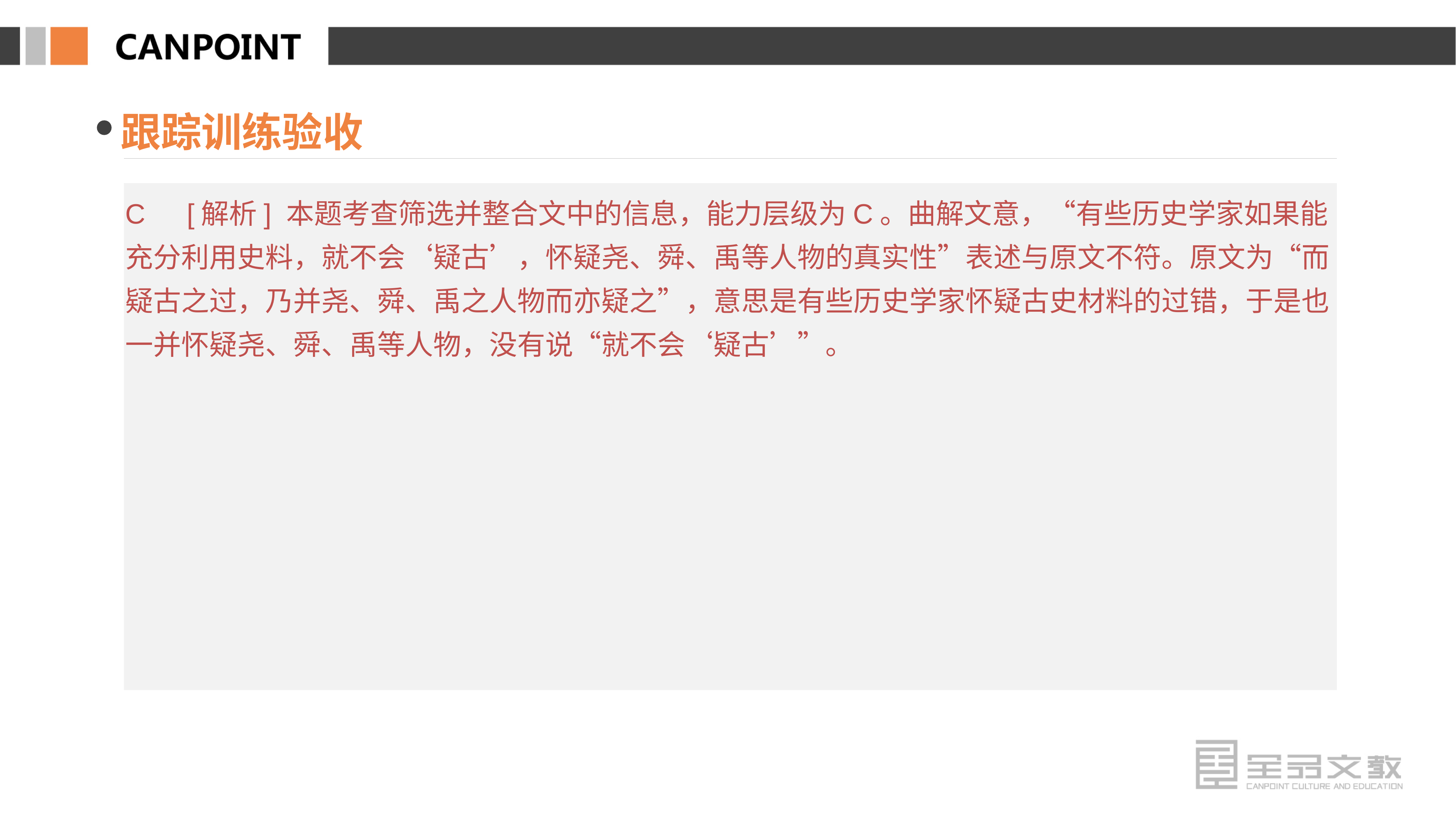

跟踪训练验收

C　[解析] 本题考查筛选并整合文中的信息，能力层级为C。曲解文意，“有些历史学家如果能充分利用史料，就不会‘疑古’，怀疑尧、舜、禹等人物的真实性”表述与原文不符。原文为“而疑古之过，乃并尧、舜、禹之人物而亦疑之”，意思是有些历史学家怀疑古史材料的过错，于是也一并怀疑尧、舜、禹等人物，没有说“就不会‘疑古’”。